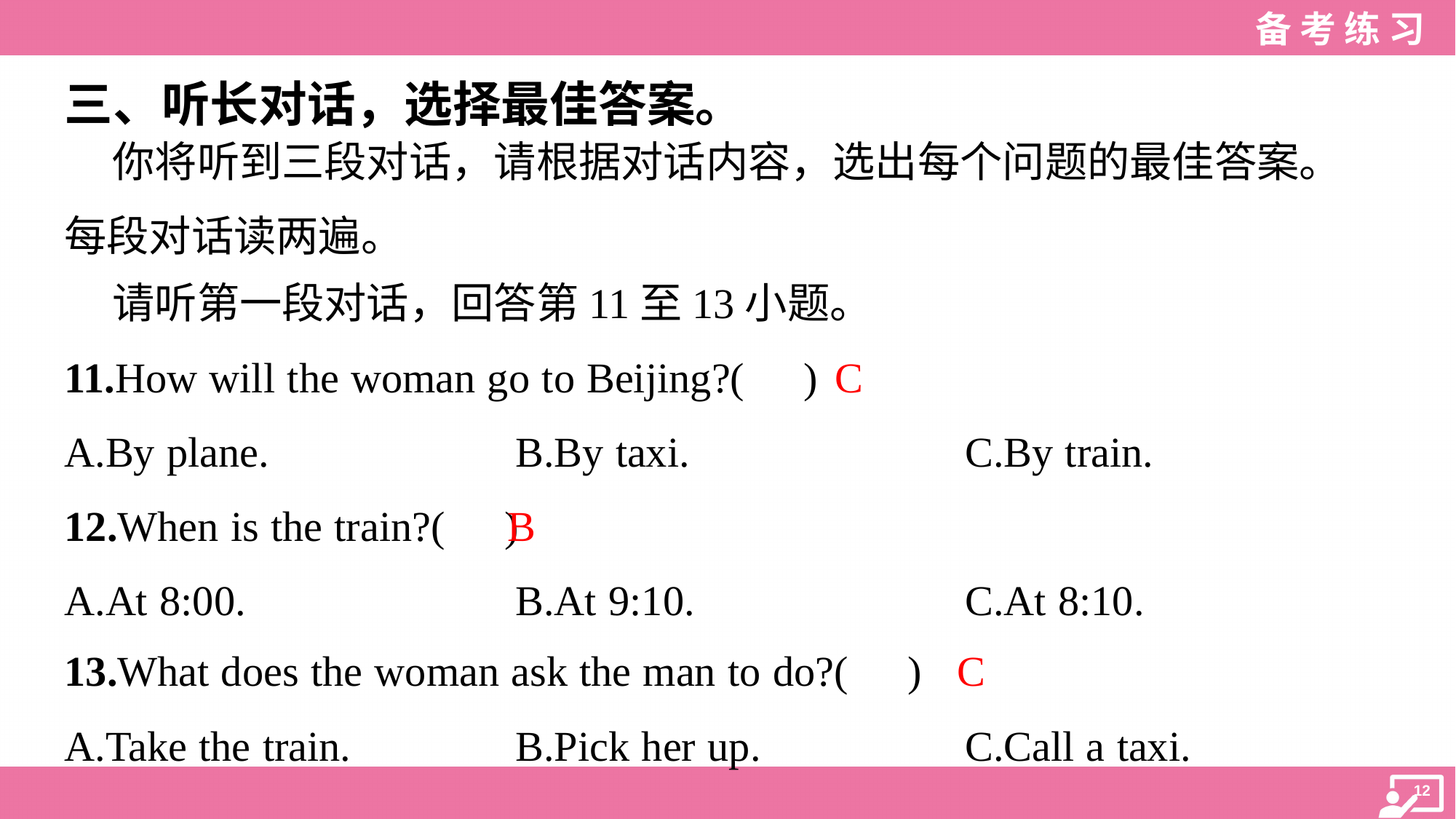

三、听长对话，选择最佳答案。
    你将听到三段对话，请根据对话内容，选出每个问题的最佳答案。
每段对话读两遍。
    请听第一段对话，回答第11至13小题。
C
11.How will the woman go to Beijing?(     )
A.By plane.	B.By taxi.	C.By train.
B
12.When is the train?(     )
A.At 8:00.	B.At 9:10.	C.At 8:10.
C
13.What does the woman ask the man to do?(     )
A.Take the train.	B.Pick her up.	C.Call a taxi.